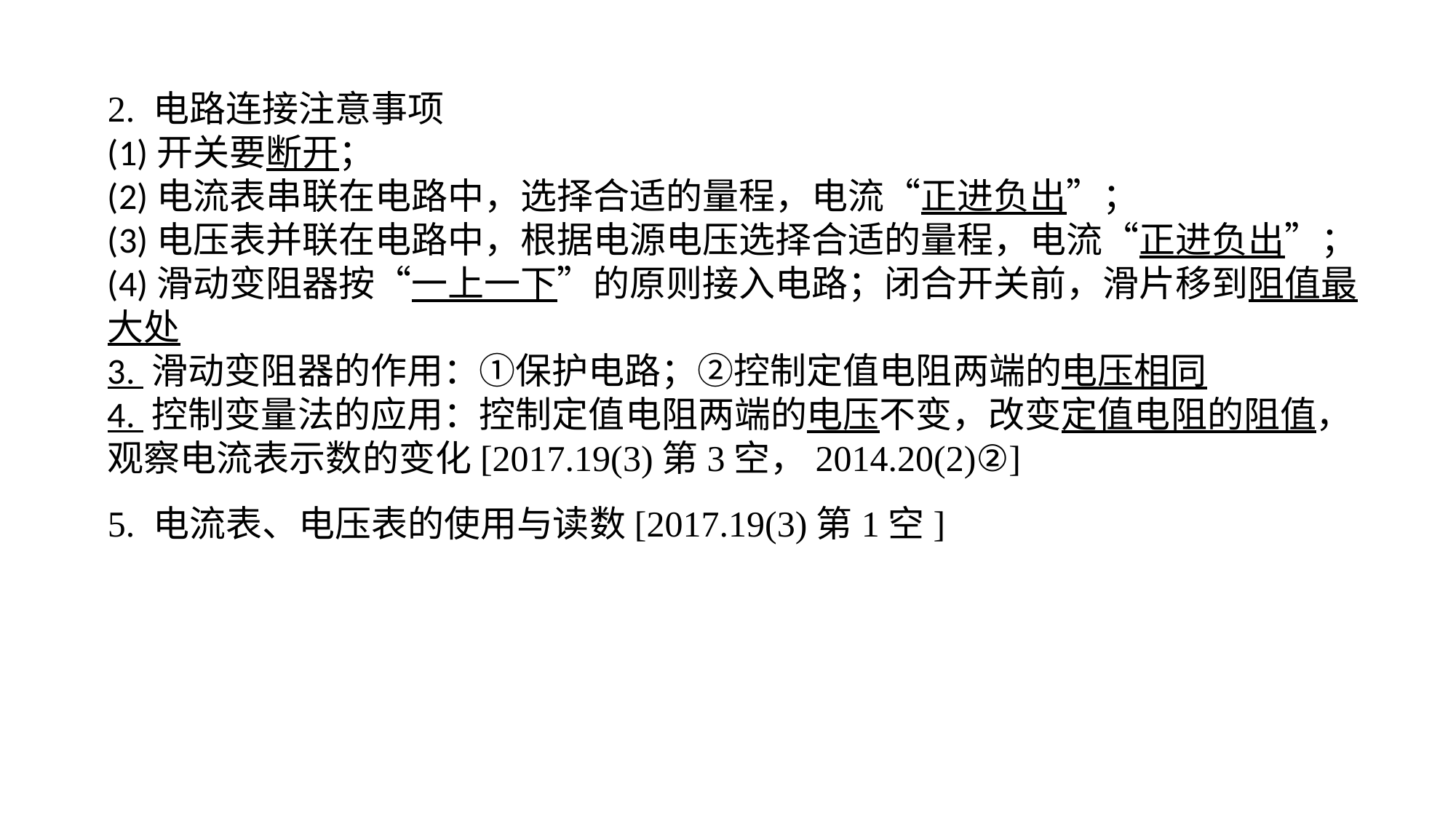

2. 电路连接注意事项(1)开关要断开；(2)电流表串联在电路中，选择合适的量程，电流“正进负出”；(3)电压表并联在电路中，根据电源电压选择合适的量程，电流“正进负出”；(4)滑动变阻器按“一上一下”的原则接入电路；闭合开关前，滑片移到阻值最大处3. 滑动变阻器的作用：①保护电路；②控制定值电阻两端的电压相同4. 控制变量法的应用：控制定值电阻两端的电压不变，改变定值电阻的阻值，观察电流表示数的变化[2017.19(3)第3空，2014.20(2)②]5. 电流表、电压表的使用与读数[2017.19(3)第1空]